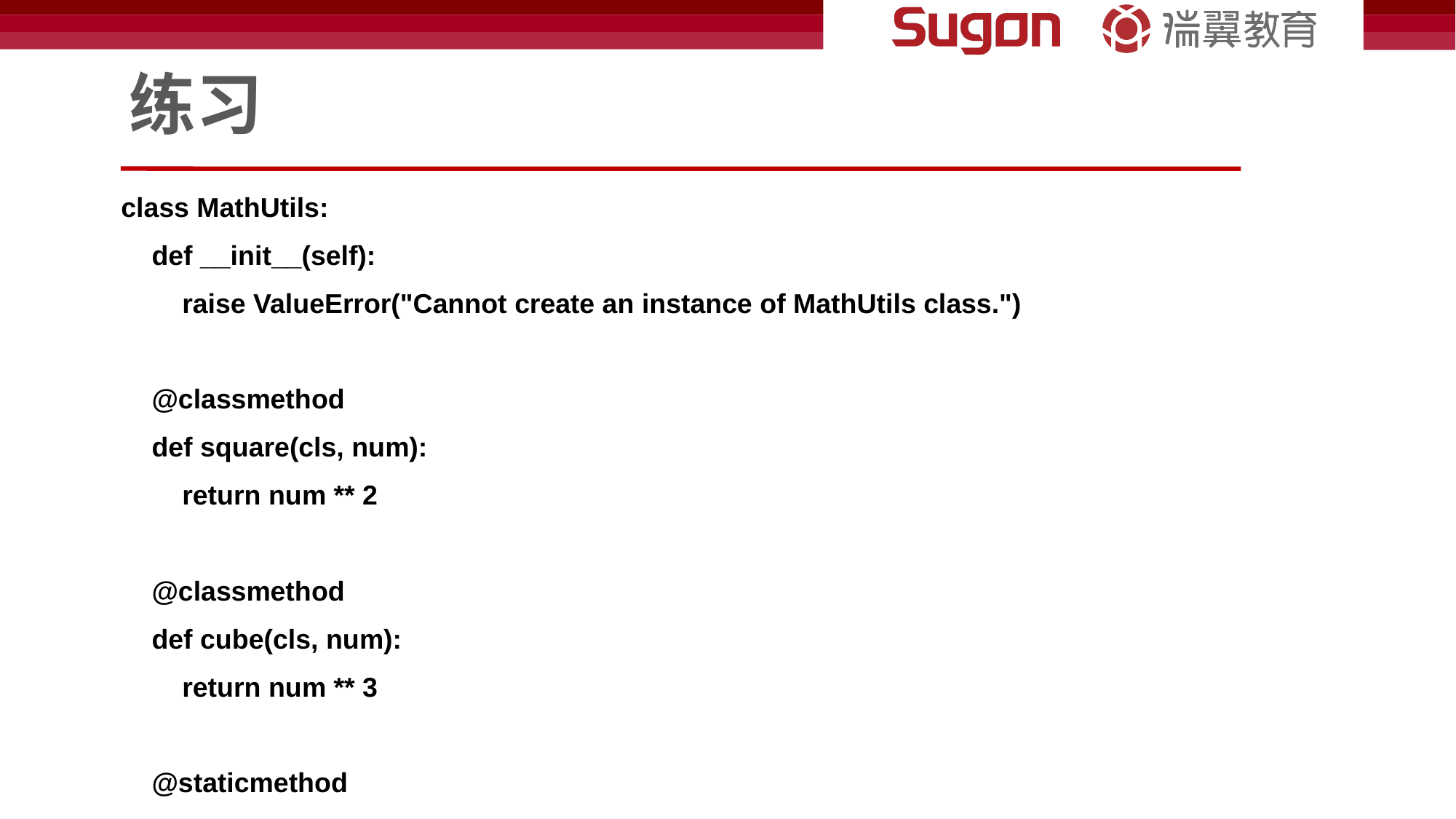

# 练习
class MathUtils:
    def __init__(self):
        raise ValueError("Cannot create an instance of MathUtils class.")

    @classmethod
    def square(cls, num):
        return num ** 2

    @classmethod
    def cube(cls, num):
        return num ** 3

    @staticmethod
    def is_even(num):
        return num % 2 == 0

# 测试代码
print(MathUtils.square(4))
print(MathUtils.cube(3))
print(MathUtils.is_even(5))